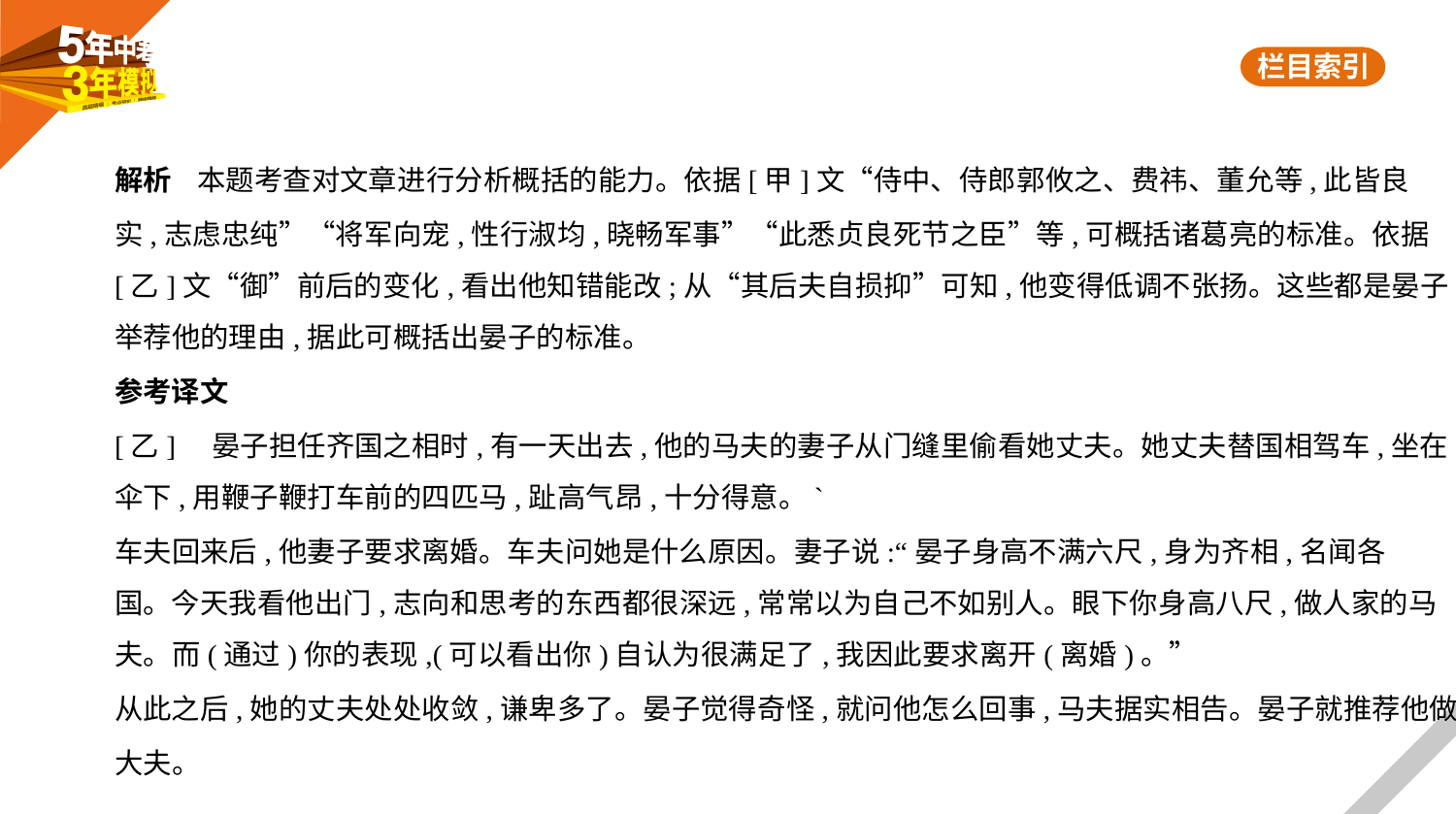

解析    本题考查对文章进行分析概括的能力。依据[甲]文“侍中、侍郎郭攸之、费祎、董允等,此皆良
实,志虑忠纯”“将军向宠,性行淑均,晓畅军事”“此悉贞良死节之臣”等,可概括诸葛亮的标准。依据
[乙]文“御”前后的变化,看出他知错能改;从“其后夫自损抑”可知,他变得低调不张扬。这些都是晏子
举荐他的理由,据此可概括出晏子的标准。
参考译文
[乙]    晏子担任齐国之相时,有一天出去,他的马夫的妻子从门缝里偷看她丈夫。她丈夫替国相驾车,坐在
伞下,用鞭子鞭打车前的四匹马,趾高气昂,十分得意。`
车夫回来后,他妻子要求离婚。车夫问她是什么原因。妻子说:“晏子身高不满六尺,身为齐相,名闻各
国。今天我看他出门,志向和思考的东西都很深远,常常以为自己不如别人。眼下你身高八尺,做人家的马
夫。而(通过)你的表现,(可以看出你)自认为很满足了,我因此要求离开(离婚)。”
从此之后,她的丈夫处处收敛,谦卑多了。晏子觉得奇怪,就问他怎么回事,马夫据实相告。晏子就推荐他做
大夫。